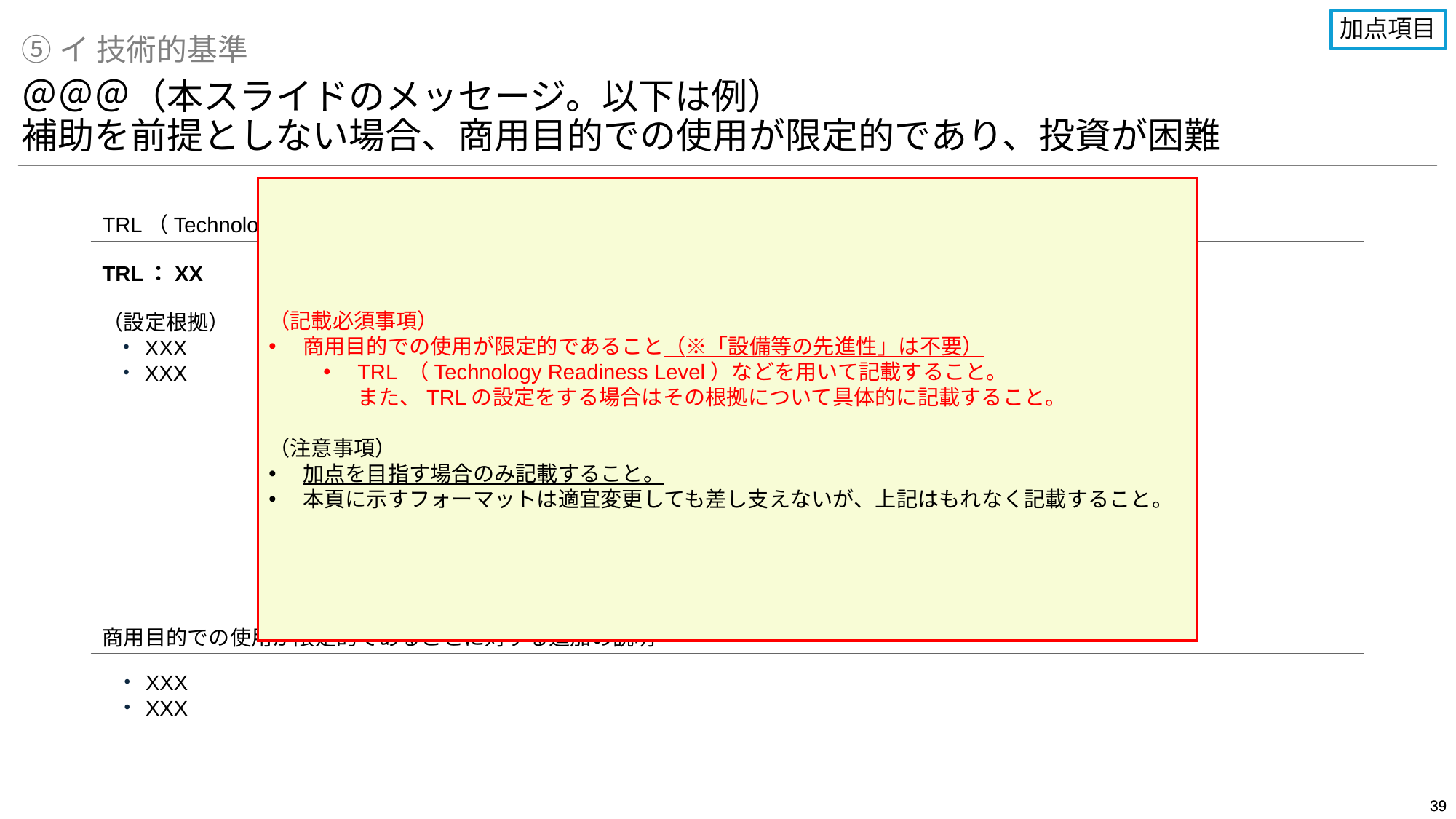

加点項目
⑤イ 技術的基準
＠＠＠（本スライドのメッセージ。以下は例）
補助を前提としない場合、商用目的での使用が限定的であり、投資が困難
（記載必須事項）
商用目的での使用が限定的であること（※「設備等の先進性」は不要）
TRL （Technology Readiness Level）などを用いて記載すること。
また、TRLの設定をする場合はその根拠について具体的に記載すること。

（注意事項）
加点を目指す場合のみ記載すること。
本頁に示すフォーマットは適宜変更しても差し支えないが、上記はもれなく記載すること。
TRL（Technology Readiness Level）
国際水準に基づく設備等の先進性
TRL：XX
XXX
XXX
（設定根拠）
XXX
XXX
商用目的での使用が限定的であることに対する追加の説明
XXX
XXX